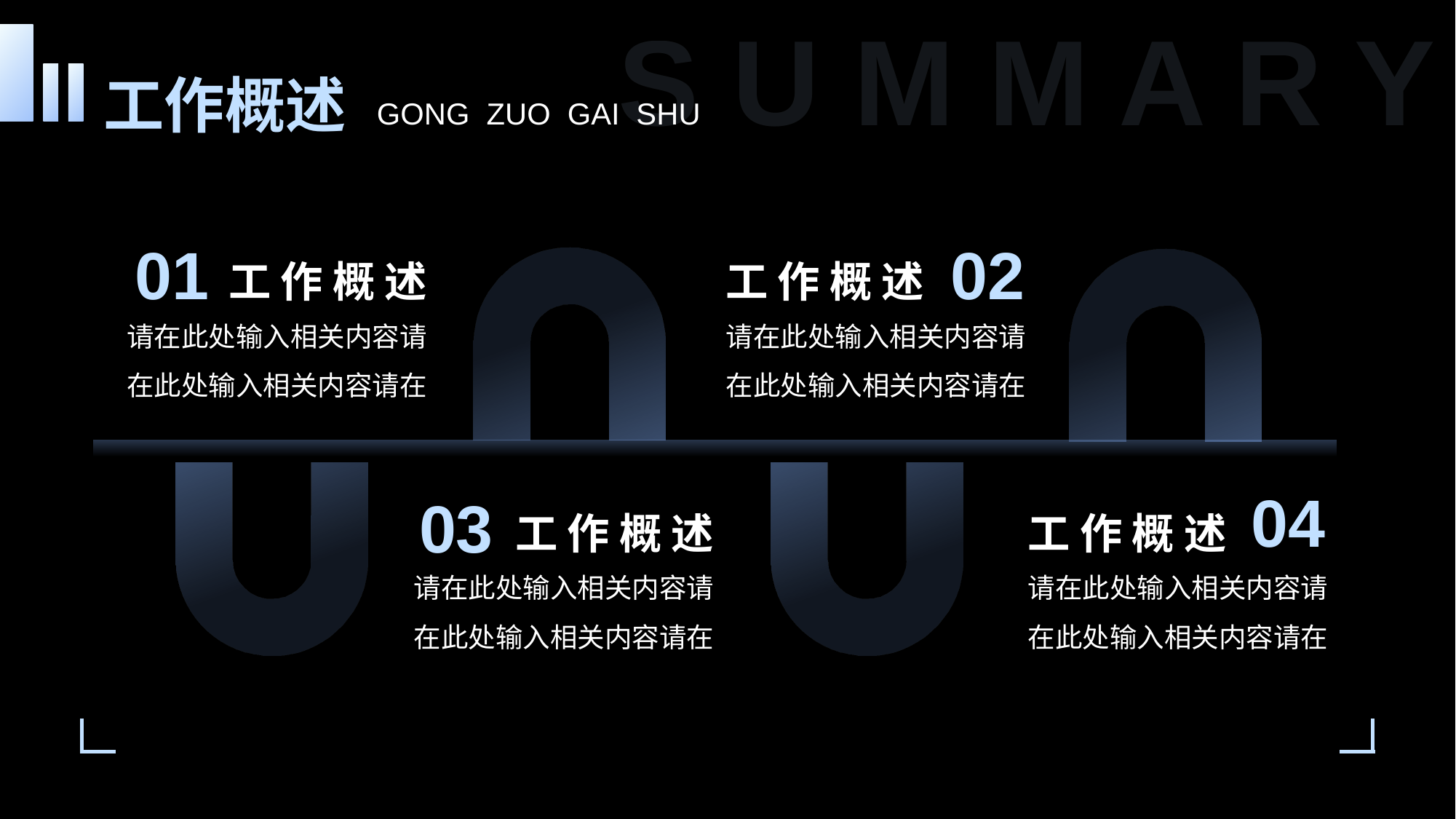

S U M M A R Y

工作概述

GONG  ZUO  GAI  SHU
01
02

工 作 概 述
工 作 概 述
请在此处输入相关内容请在此处输入相关内容请在
请在此处输入相关内容请在此处输入相关内容请在

04
03
工 作 概 述
工 作 概 述
请在此处输入相关内容请在此处输入相关内容请在
请在此处输入相关内容请在此处输入相关内容请在